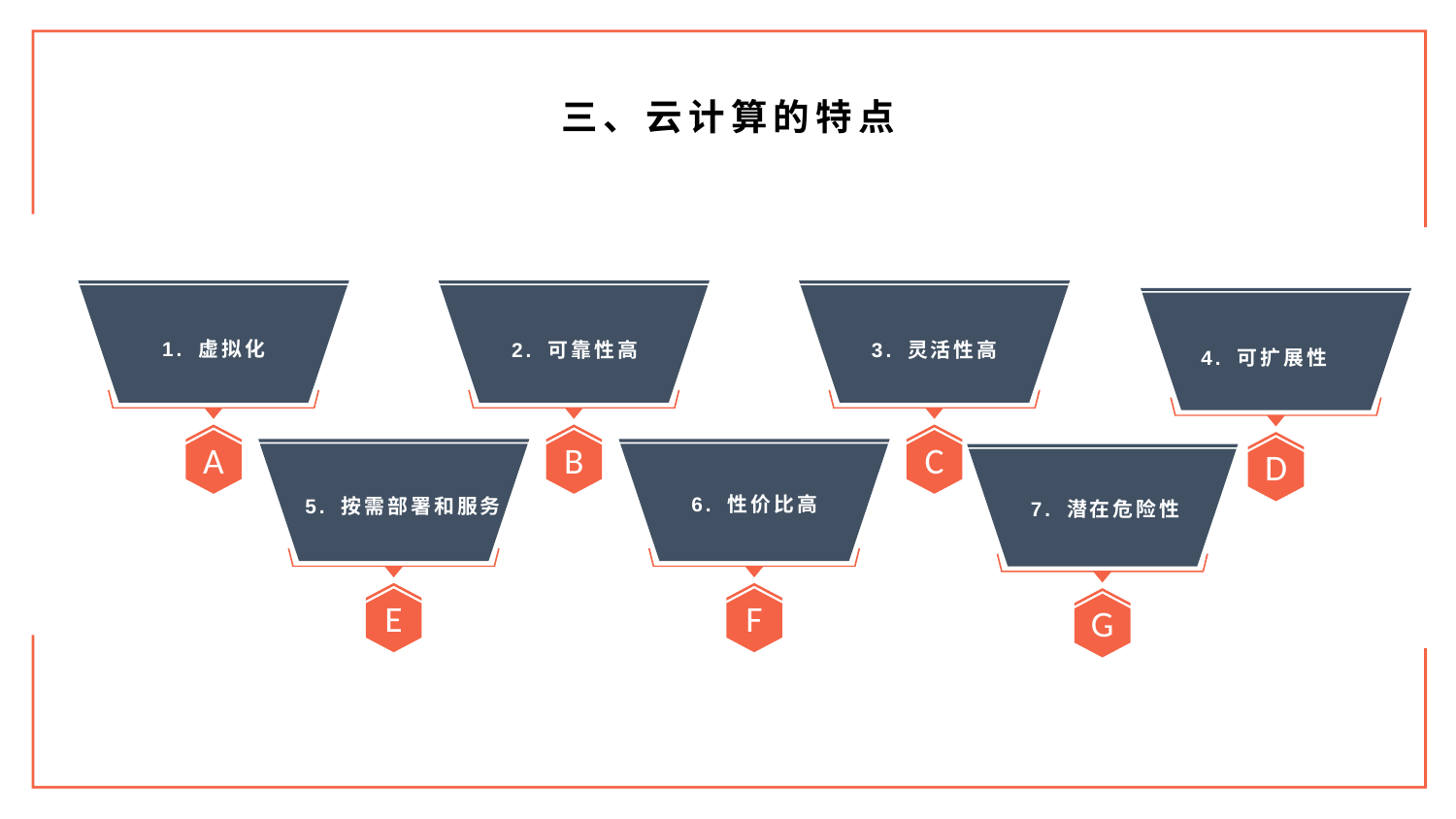

三、云计算的特点

A

B

C

D
1. 虚拟化
2. 可靠性高
3. 灵活性高
4. 可扩展性

E

F

G
6. 性价比高
5. 按需部署和服务
7. 潜在危险性